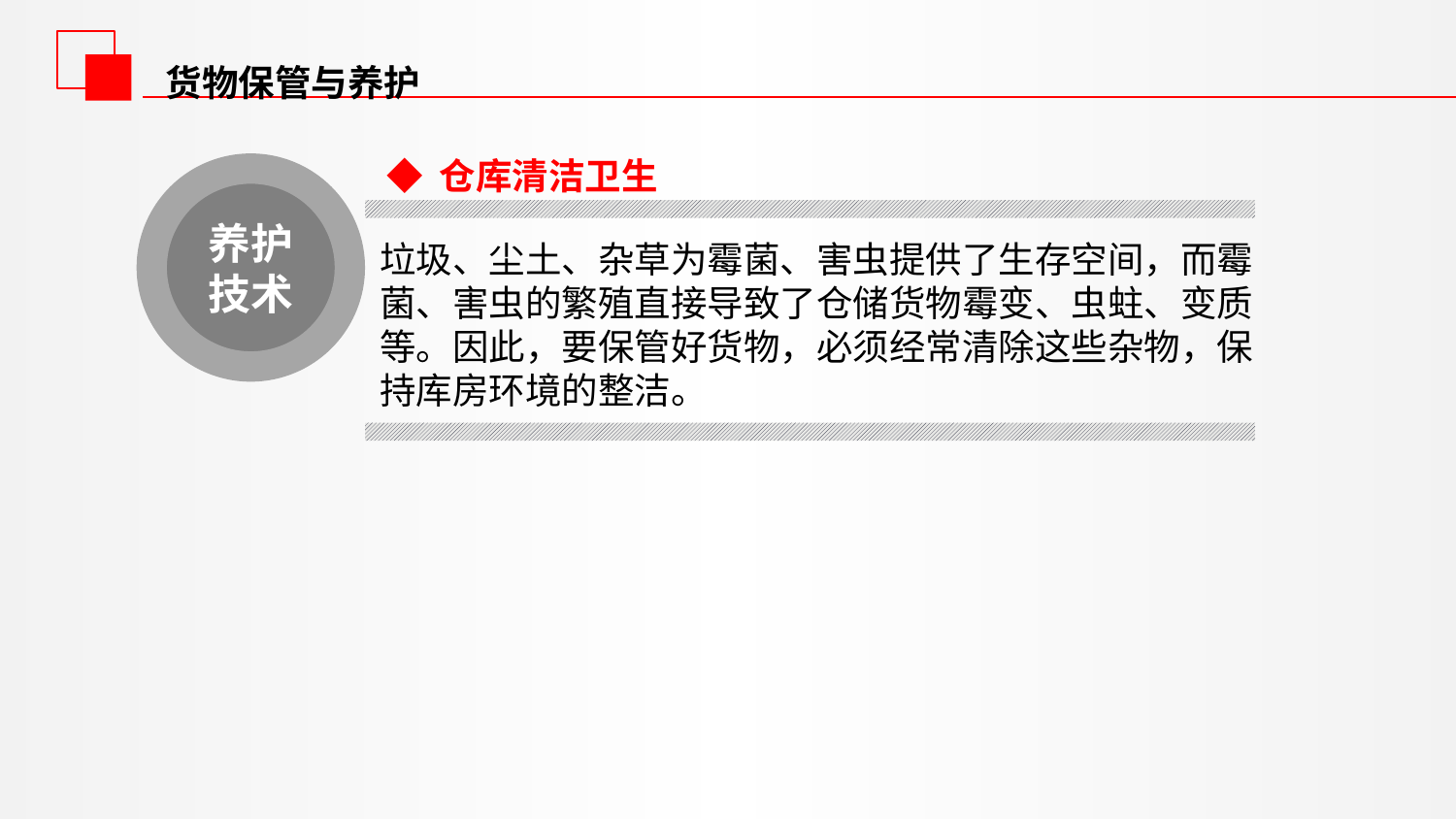

货物保管与养护
◆ 仓库清洁卫生
养护技术

垃圾、尘土、杂草为霉菌、害虫提供了生存空间，而霉菌、害虫的繁殖直接导致了仓储货物霉变、虫蛀、变质等。因此，要保管好货物，必须经常清除这些杂物，保持库房环境的整洁。